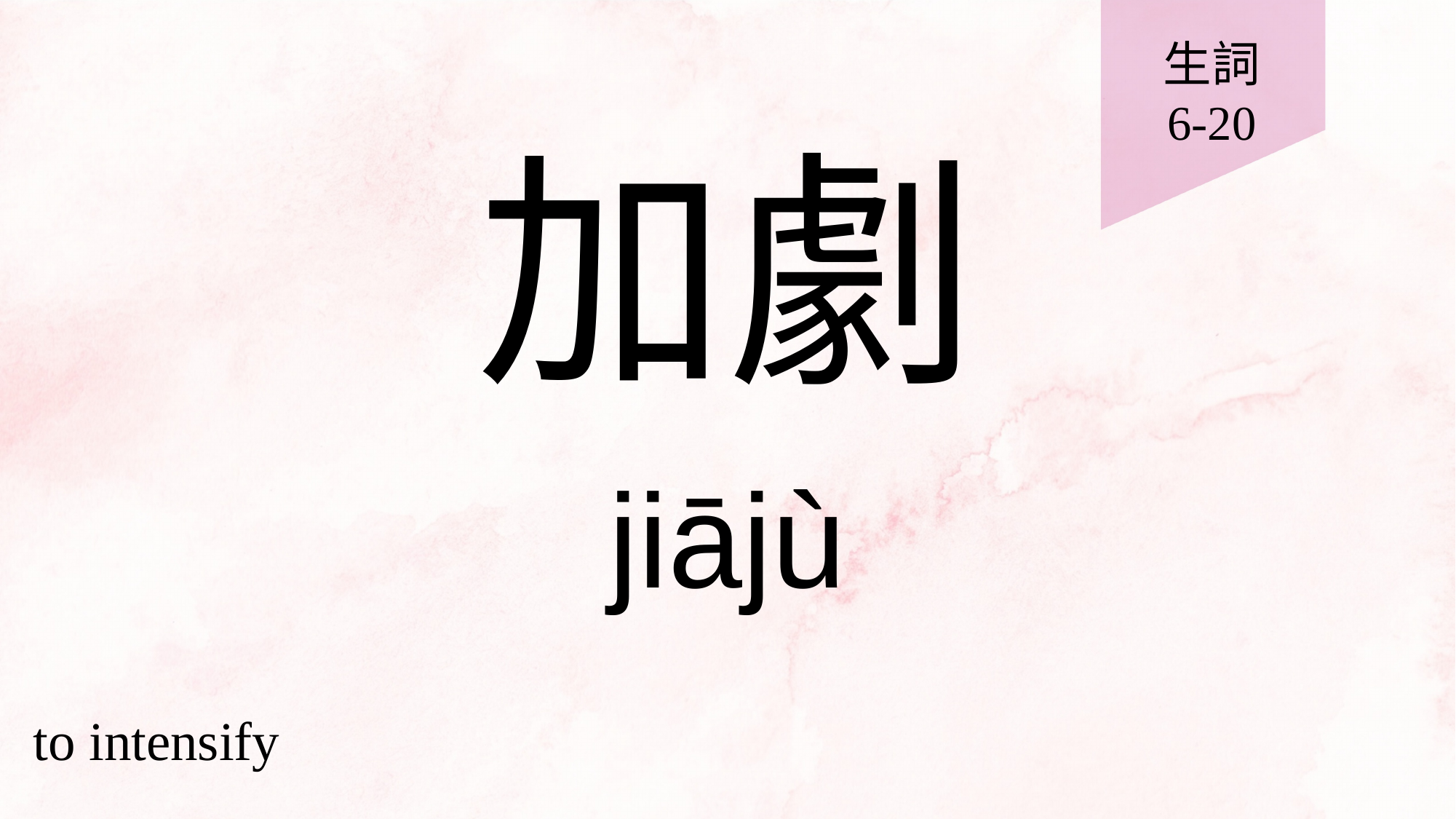

生詞
6-20
# 加劇
jiājù
to intensify